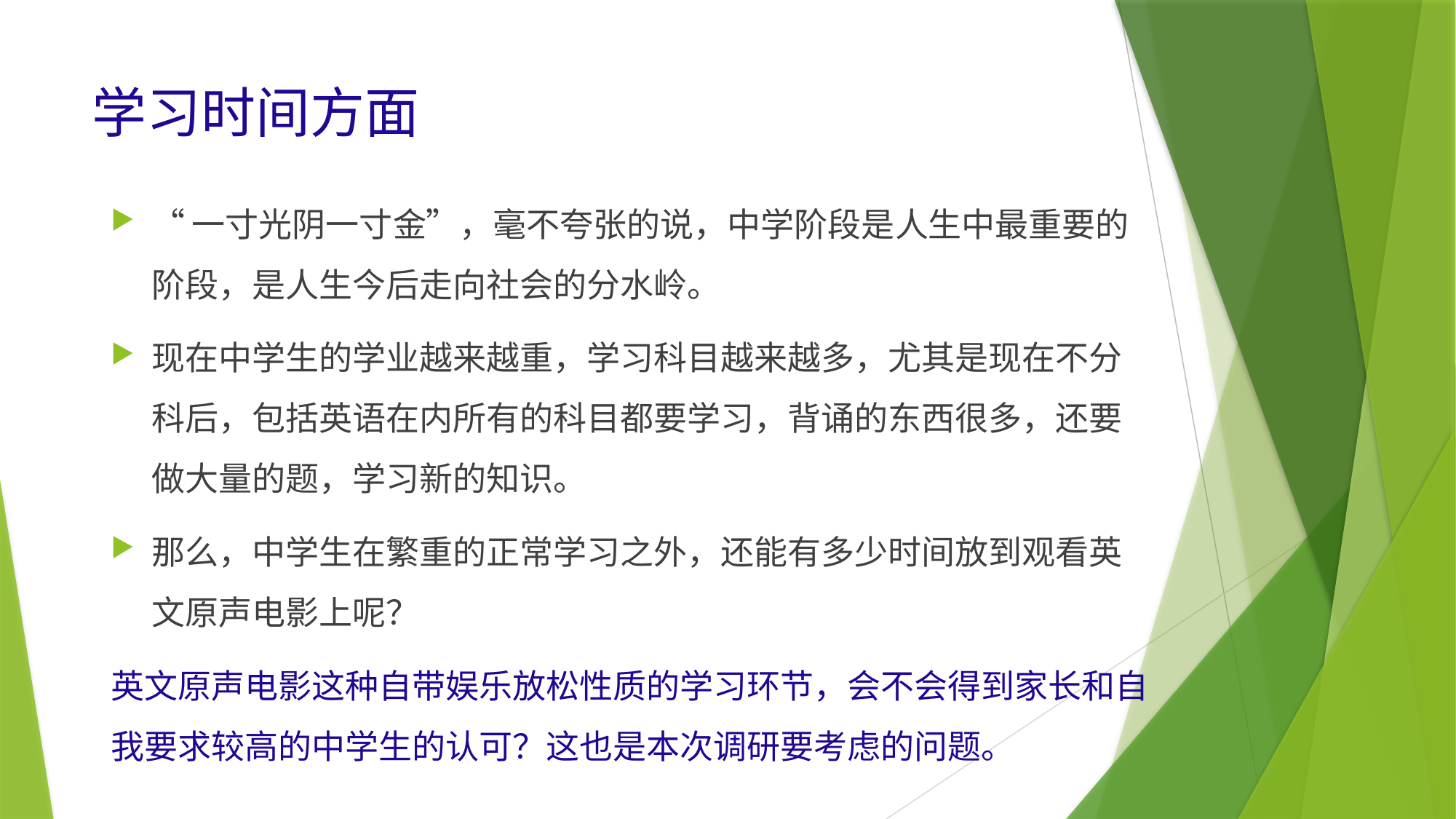

# 学习时间方面
“一寸光阴一寸金”，毫不夸张的说，中学阶段是人生中最重要的阶段，是人生今后走向社会的分水岭。
现在中学生的学业越来越重，学习科目越来越多，尤其是现在不分科后，包括英语在内所有的科目都要学习，背诵的东西很多，还要做大量的题，学习新的知识。
那么，中学生在繁重的正常学习之外，还能有多少时间放到观看英文原声电影上呢？
英文原声电影这种自带娱乐放松性质的学习环节，会不会得到家长和自我要求较高的中学生的认可？这也是本次调研要考虑的问题。